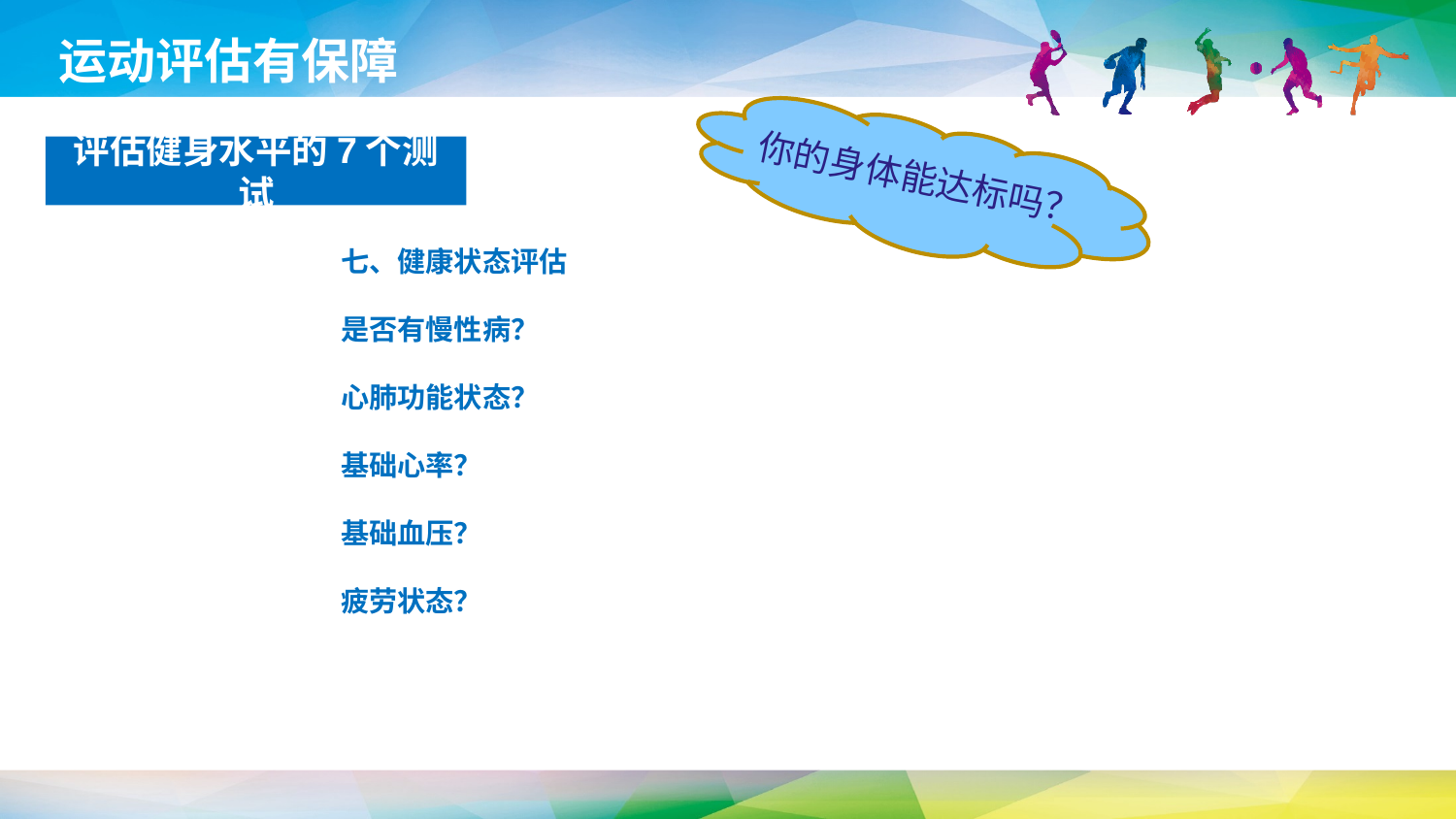

运动评估有保障

评估健身水平的7个测试
你的身体能达标吗？

七、健康状态评估

是否有慢性病？

心肺功能状态？

基础心率？

基础血压？

疲劳状态？

延时符